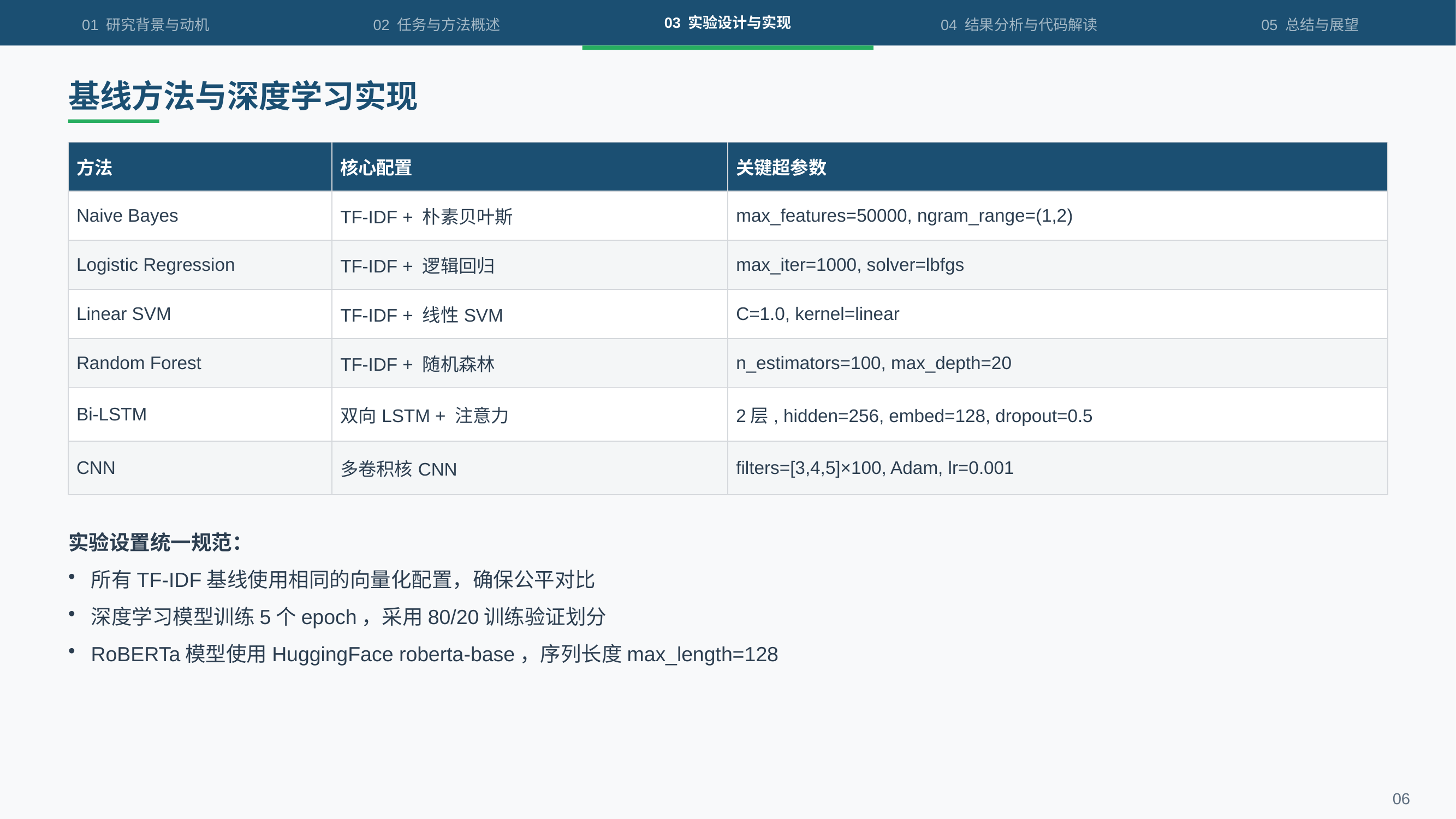

01 研究背景与动机
02 任务与方法概述
03 实验设计与实现
04 结果分析与代码解读
05 总结与展望

基线方法与深度学习实现

| 方法 | 核心配置 | 关键超参数 |
| --- | --- | --- |
| Naive Bayes | TF-IDF + 朴素贝叶斯 | max\_features=50000, ngram\_range=(1,2) |
| Logistic Regression | TF-IDF + 逻辑回归 | max\_iter=1000, solver=lbfgs |
| Linear SVM | TF-IDF + 线性SVM | C=1.0, kernel=linear |
| Random Forest | TF-IDF + 随机森林 | n\_estimators=100, max\_depth=20 |
| Bi-LSTM | 双向LSTM + 注意力 | 2层, hidden=256, embed=128, dropout=0.5 |
| CNN | 多卷积核CNN | filters=[3,4,5]×100, Adam, lr=0.001 |
实验设置统一规范：
所有TF-IDF基线使用相同的向量化配置，确保公平对比
深度学习模型训练5个epoch，采用80/20训练验证划分
RoBERTa模型使用HuggingFace roberta-base，序列长度max_length=128
06